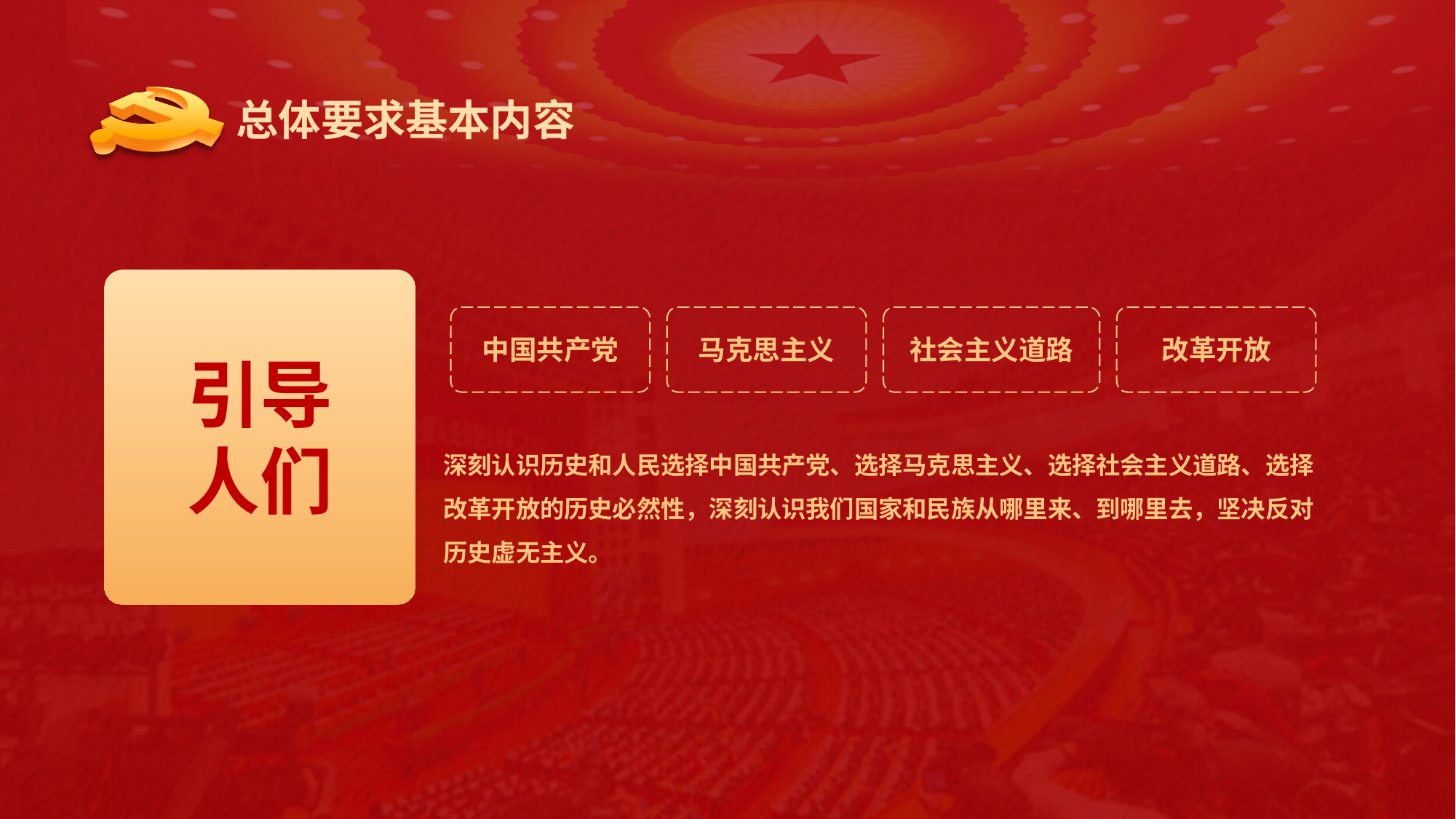

总体要求基本内容

引导
人们

社会主义道路

改革开放

中国共产党

马克思主义
深刻认识历史和人民选择中国共产党、选择马克思主义、选择社会主义道路、选择改革开放的历史必然性，深刻认识我们国家和民族从哪里来、到哪里去，坚决反对历史虚无主义。